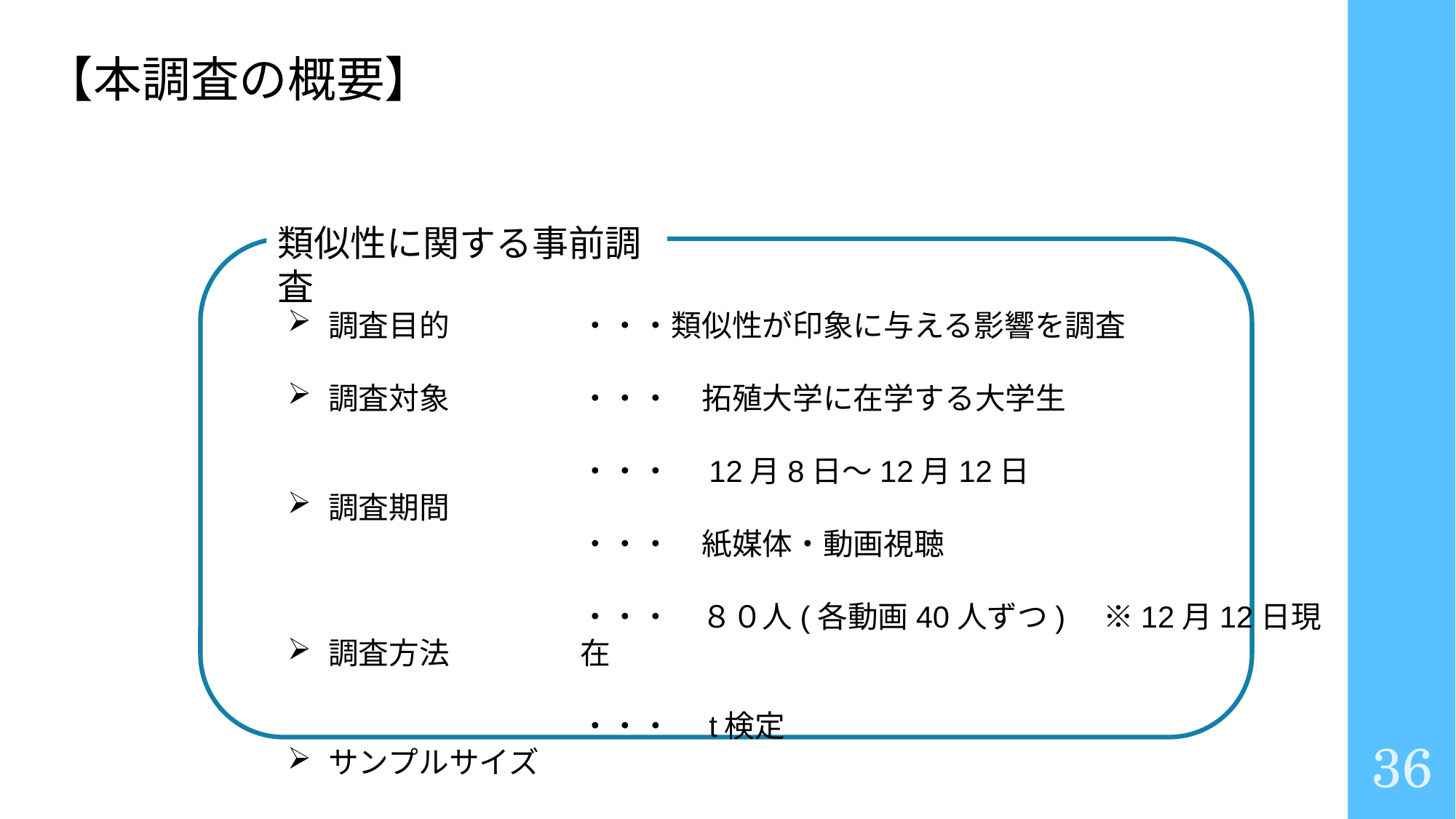

【本調査の概要】

類似性に関する事前調査

・・・類似性が印象に与える影響を調査

・・・　拓殖大学に在学する大学生

・・・　12月8日～12月12日

・・・　紙媒体・動画視聴

・・・　８０人(各動画40人ずつ)　※12月12日現在

・・・　t検定

調査目的

調査対象

調査期間

調査方法

サンプルサイズ

検証方法

36